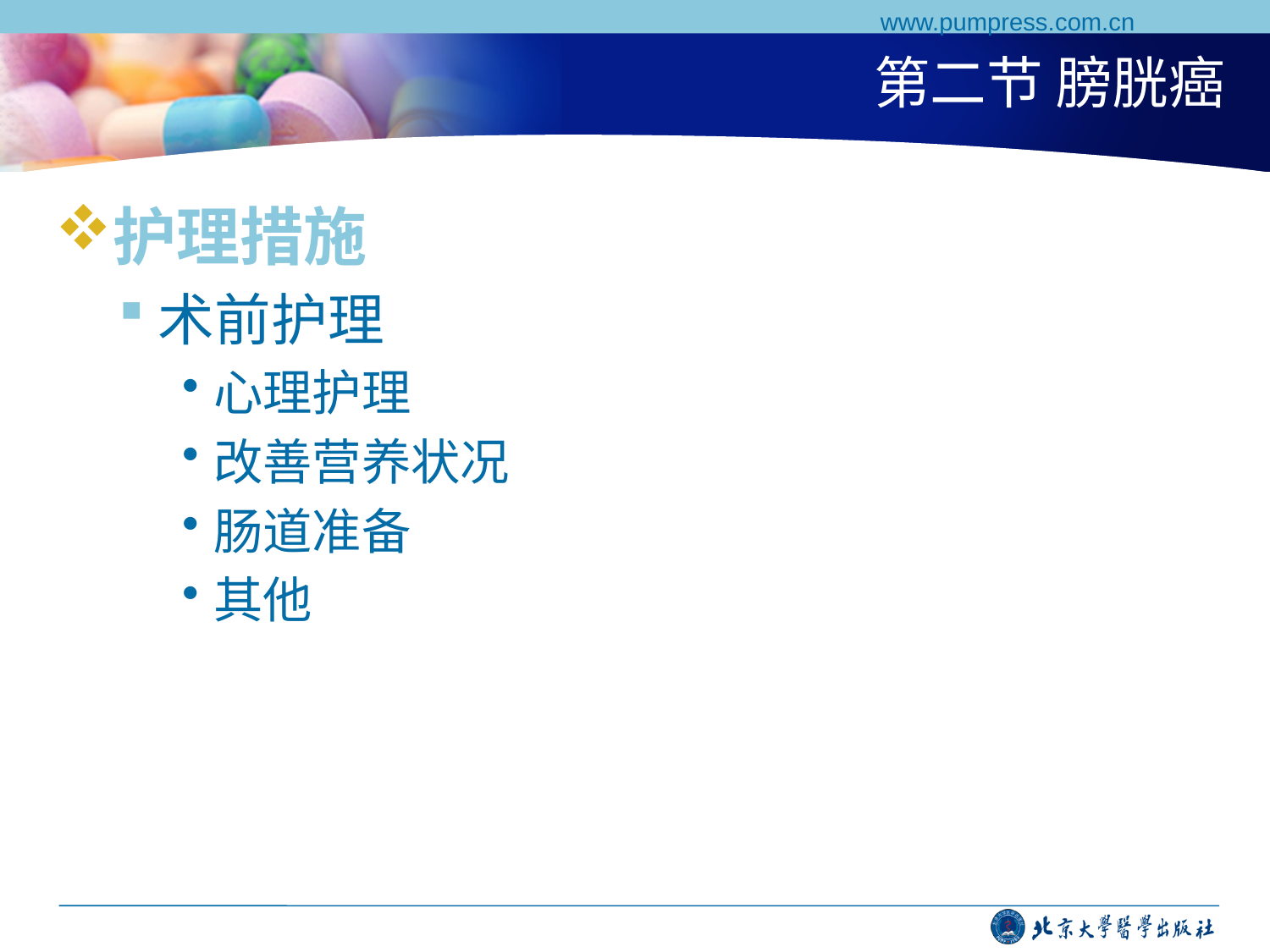

www.pumpress.com.cn
# 第二节 膀胱癌
护理措施
术前护理
心理护理
改善营养状况
肠道准备
其他